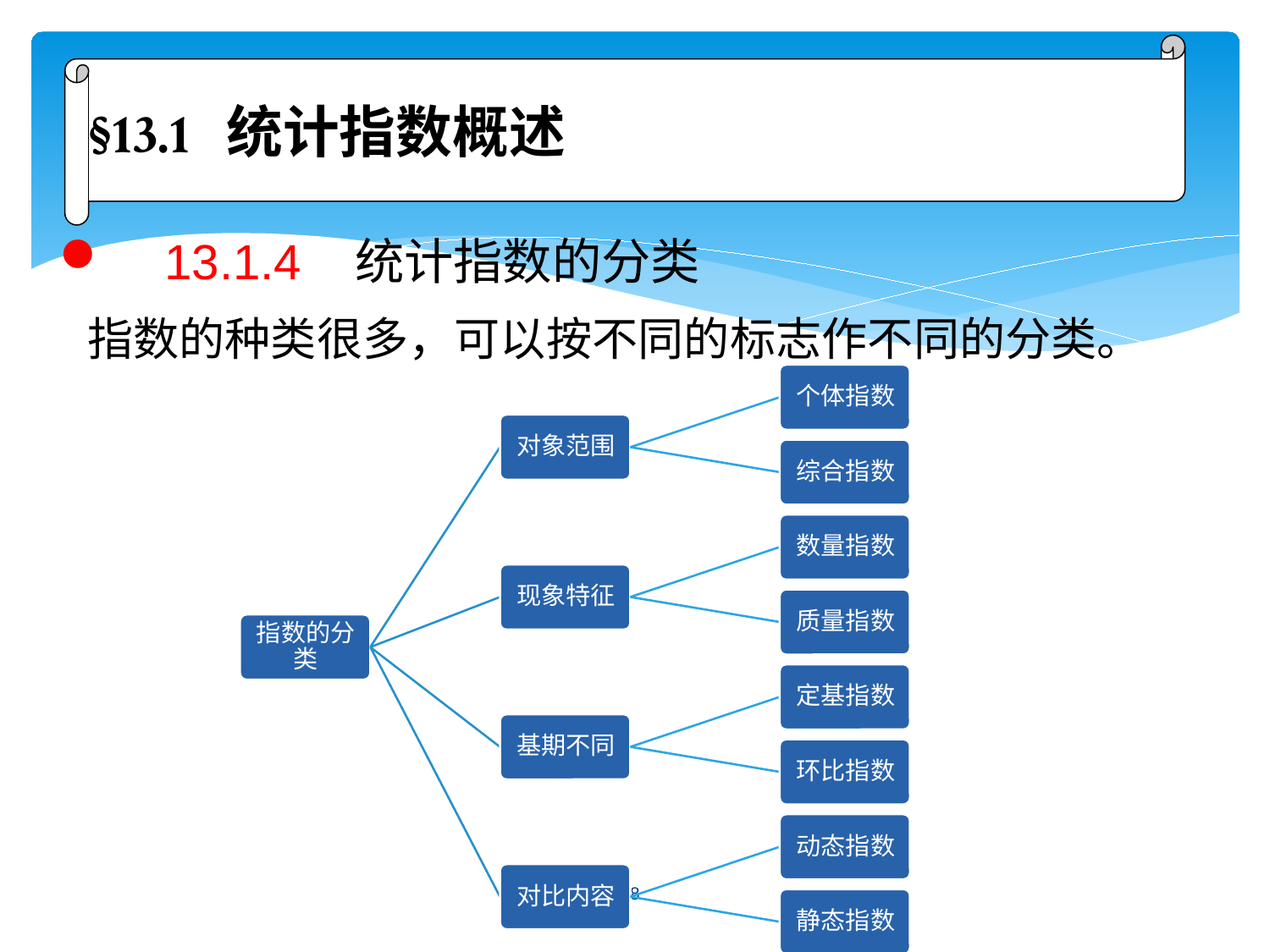

§13.1  统计指数概述
   13.1.4   统计指数的分类
指数的种类很多，可以按不同的标志作不同的分类。
指数的分类

对象范围

个体指数

综合指数

现象特征

数量指数

质量指数

基期不同

定基指数

环比指数

对比内容

动态指数

静态指数
8